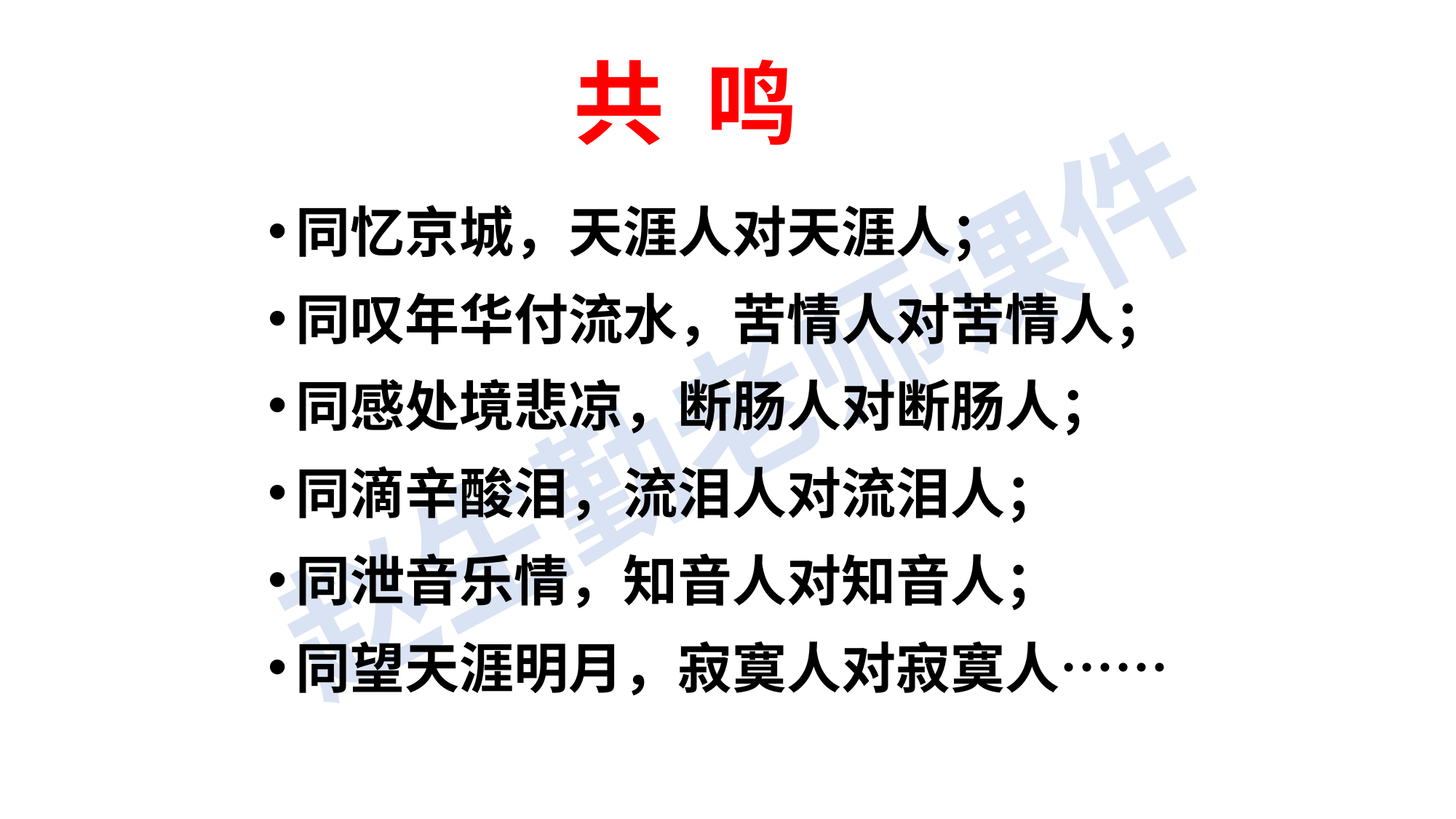

共  鸣
同忆京城，天涯人对天涯人；
同叹年华付流水，苦情人对苦情人；
同感处境悲凉，断肠人对断肠人；
同滴辛酸泪，流泪人对流泪人；
同泄音乐情，知音人对知音人；
同望天涯明月，寂寞人对寂寞人……